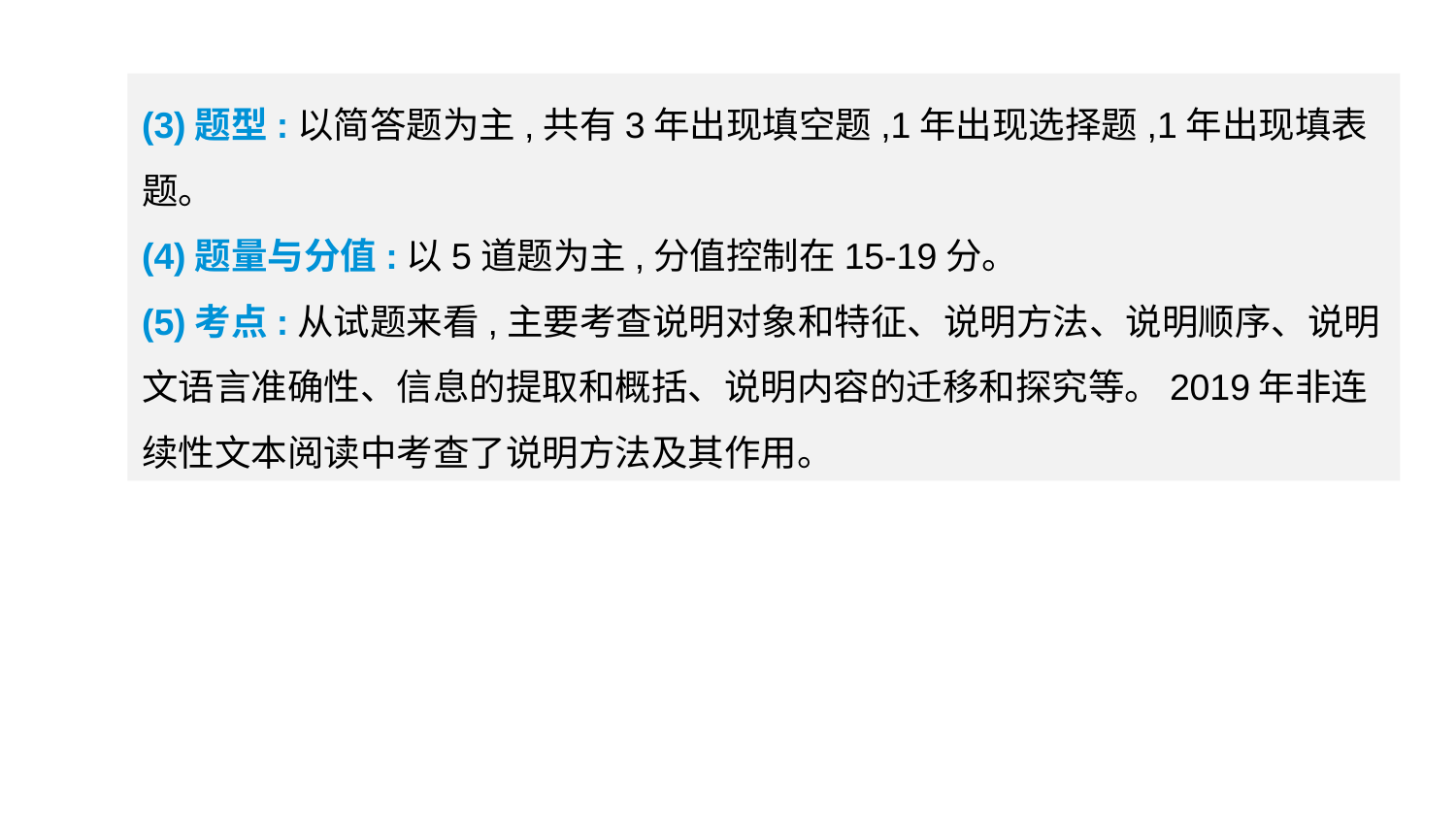

(3)题型:以简答题为主,共有3年出现填空题,1年出现选择题,1年出现填表题。
(4)题量与分值:以5道题为主,分值控制在15-19分。
(5)考点:从试题来看,主要考查说明对象和特征、说明方法、说明顺序、说明文语言准确性、信息的提取和概括、说明内容的迁移和探究等。2019年非连续性文本阅读中考查了说明方法及其作用。